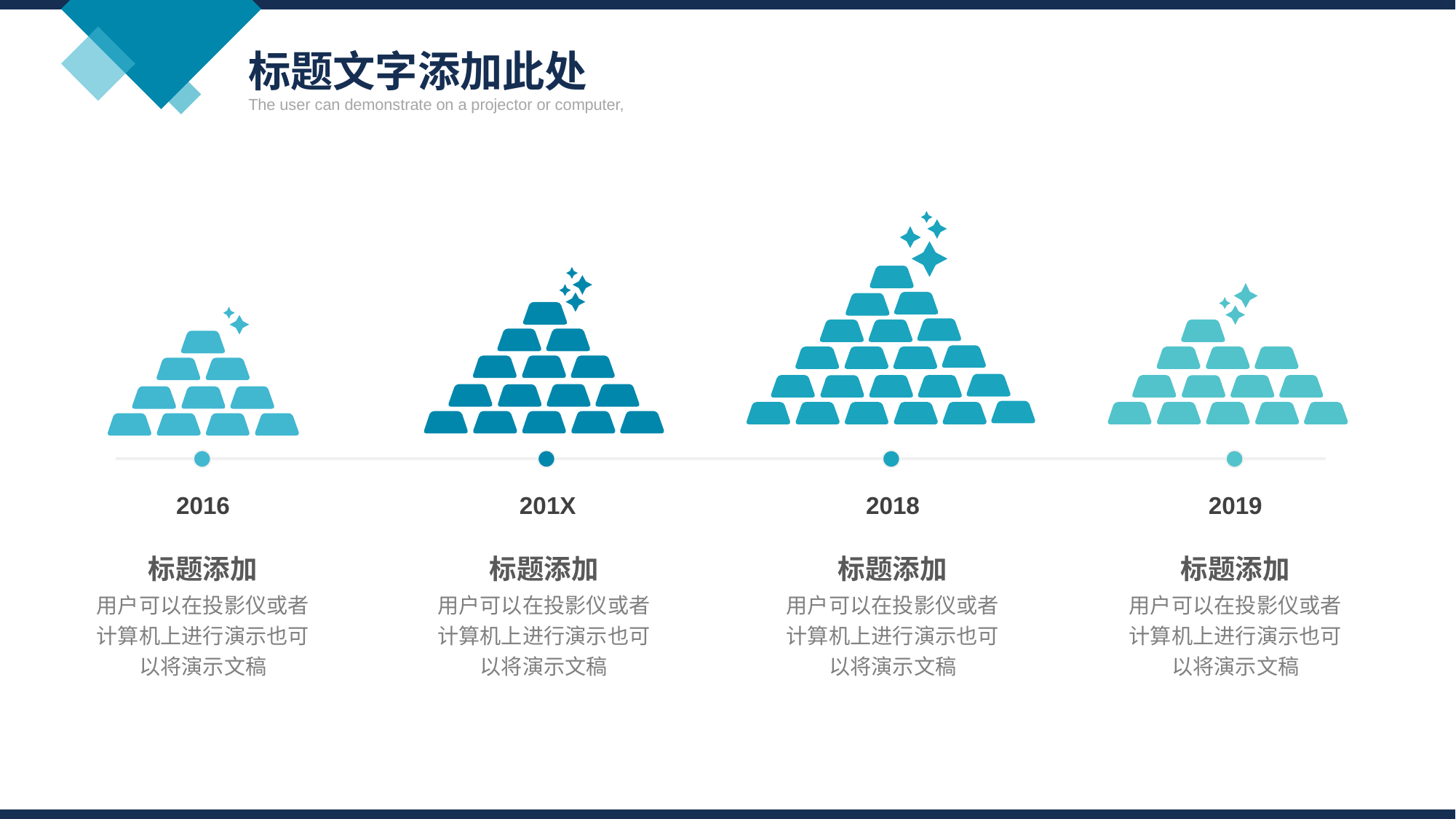

标题文字添加此处
The user can demonstrate on a projector or computer,

2016
201X
2018
2019
标题添加
用户可以在投影仪或者计算机上进行演示也可以将演示文稿
标题添加
用户可以在投影仪或者计算机上进行演示也可以将演示文稿
标题添加
用户可以在投影仪或者计算机上进行演示也可以将演示文稿
标题添加
用户可以在投影仪或者计算机上进行演示也可以将演示文稿